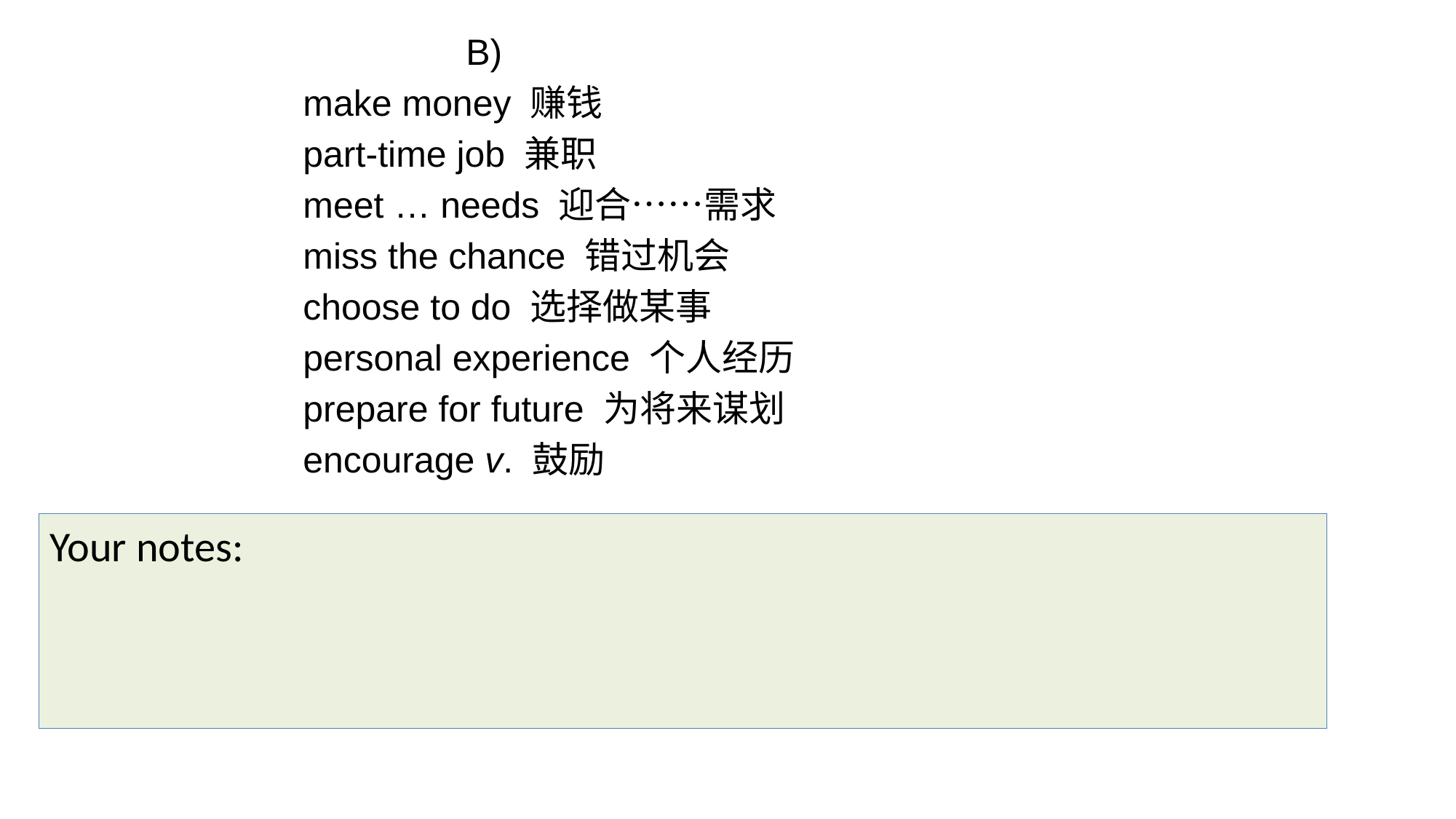

B)
make money 赚钱
part-time job 兼职
meet … needs 迎合……需求
miss the chance 错过机会
choose to do 选择做某事
personal experience 个人经历
prepare for future 为将来谋划
encourage v. 鼓励
Your notes: